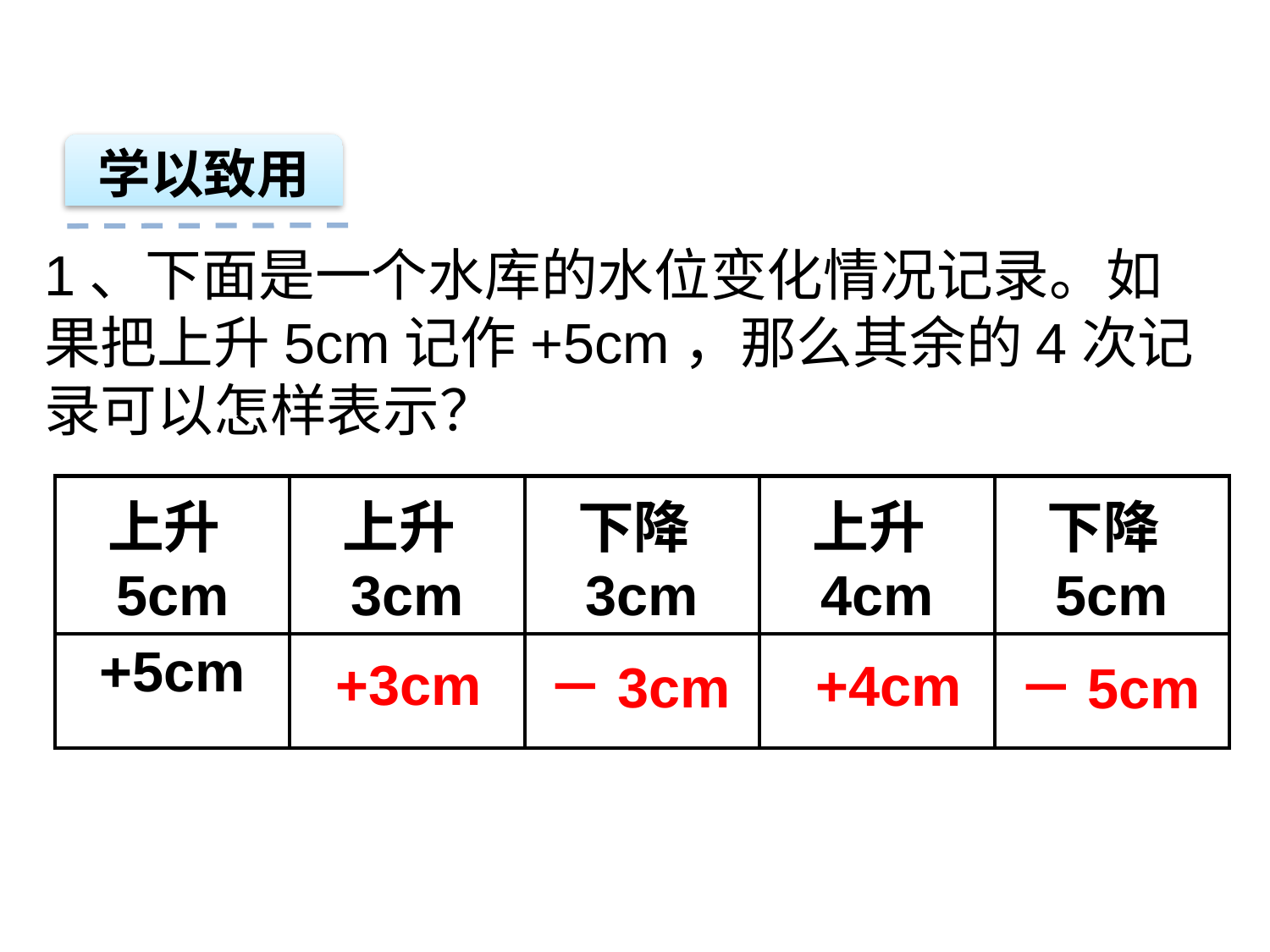

学以致用
1、下面是一个水库的水位变化情况记录。如
果把上升5cm记作+5cm，那么其余的4次记
录可以怎样表示？
| 上升5cm | 上升3cm | 下降3cm | 上升4cm | 下降5cm |
| --- | --- | --- | --- | --- |
| +5cm |  |  |  |  |
+3cm
+4cm
－3cm
－5cm